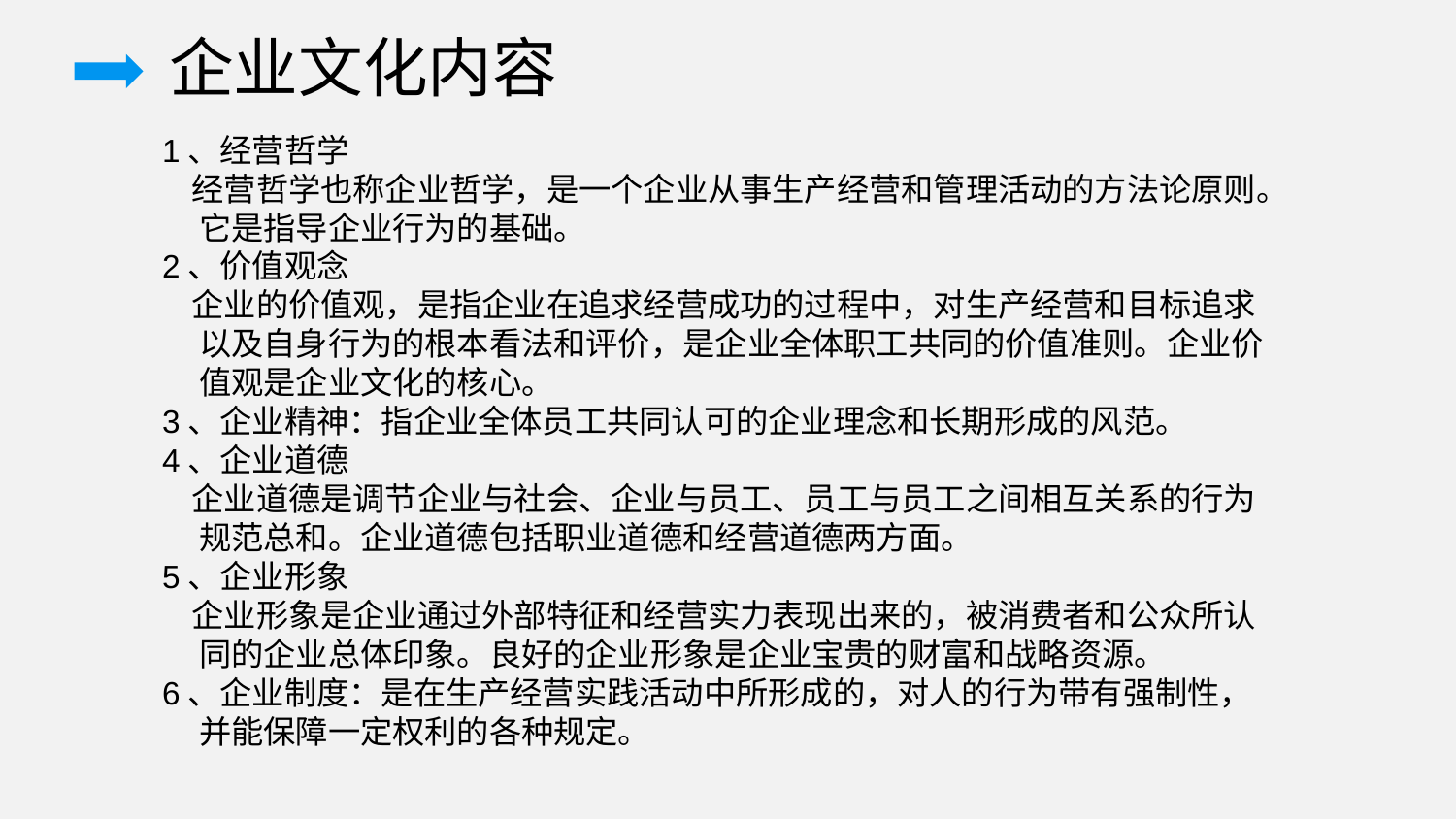

企业文化内容
1、经营哲学
   经营哲学也称企业哲学，是一个企业从事生产经营和管理活动的方法论原则。
    它是指导企业行为的基础。
2、价值观念
   企业的价值观，是指企业在追求经营成功的过程中，对生产经营和目标追求
    以及自身行为的根本看法和评价，是企业全体职工共同的价值准则。企业价
    值观是企业文化的核心。
3、企业精神：指企业全体员工共同认可的企业理念和长期形成的风范。
4、企业道德
   企业道德是调节企业与社会、企业与员工、员工与员工之间相互关系的行为
    规范总和。企业道德包括职业道德和经营道德两方面。
5、企业形象
   企业形象是企业通过外部特征和经营实力表现出来的，被消费者和公众所认
    同的企业总体印象。良好的企业形象是企业宝贵的财富和战略资源。
6、企业制度：是在生产经营实践活动中所形成的，对人的行为带有强制性，
    并能保障一定权利的各种规定。